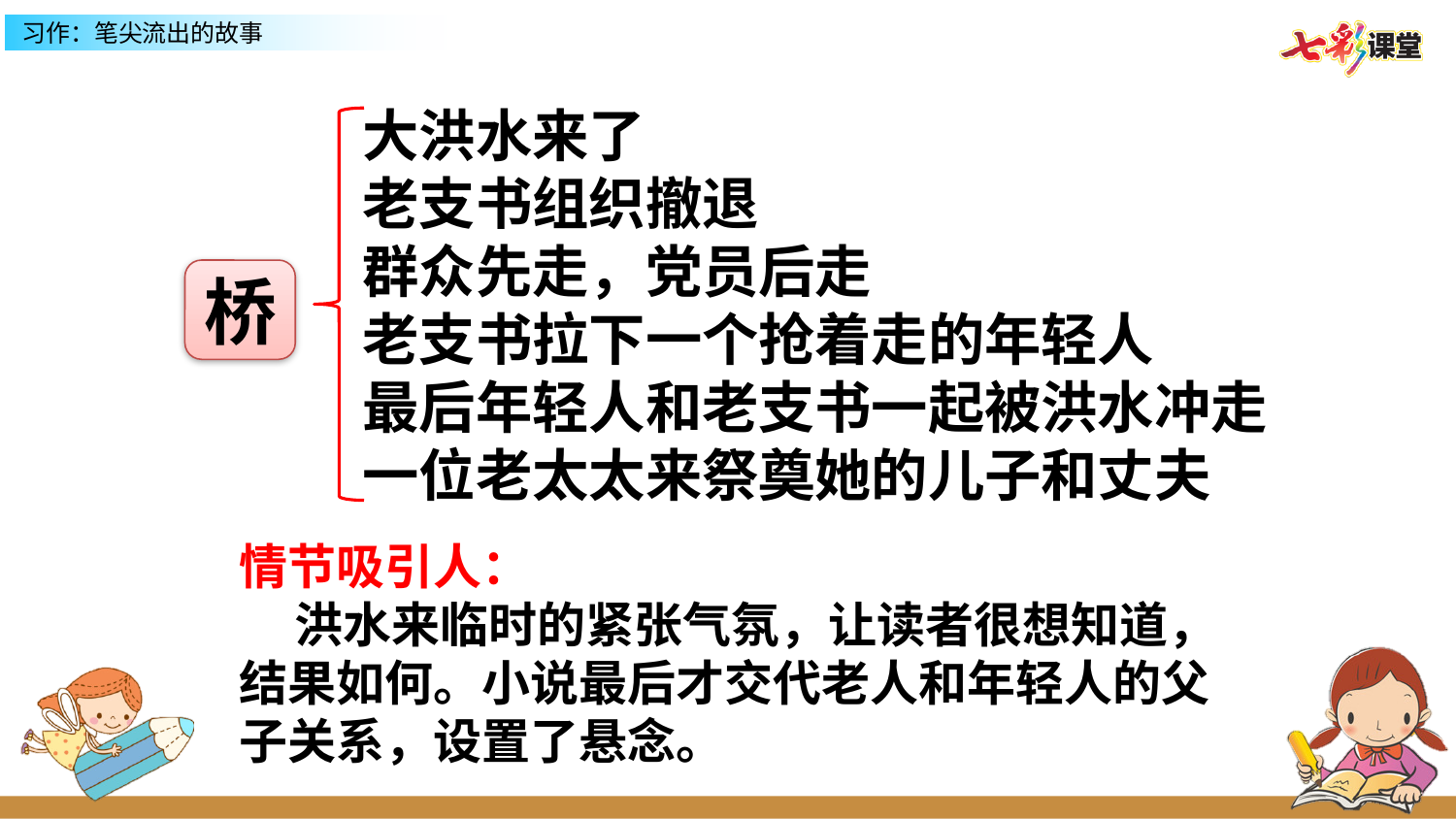

大洪水来了
老支书组织撤退
群众先走，党员后走
老支书拉下一个抢着走的年轻人
最后年轻人和老支书一起被洪水冲走
一位老太太来祭奠她的儿子和丈夫

桥
情节吸引人：
    洪水来临时的紧张气氛，让读者很想知道，结果如何。小说最后才交代老人和年轻人的父子关系，设置了悬念。